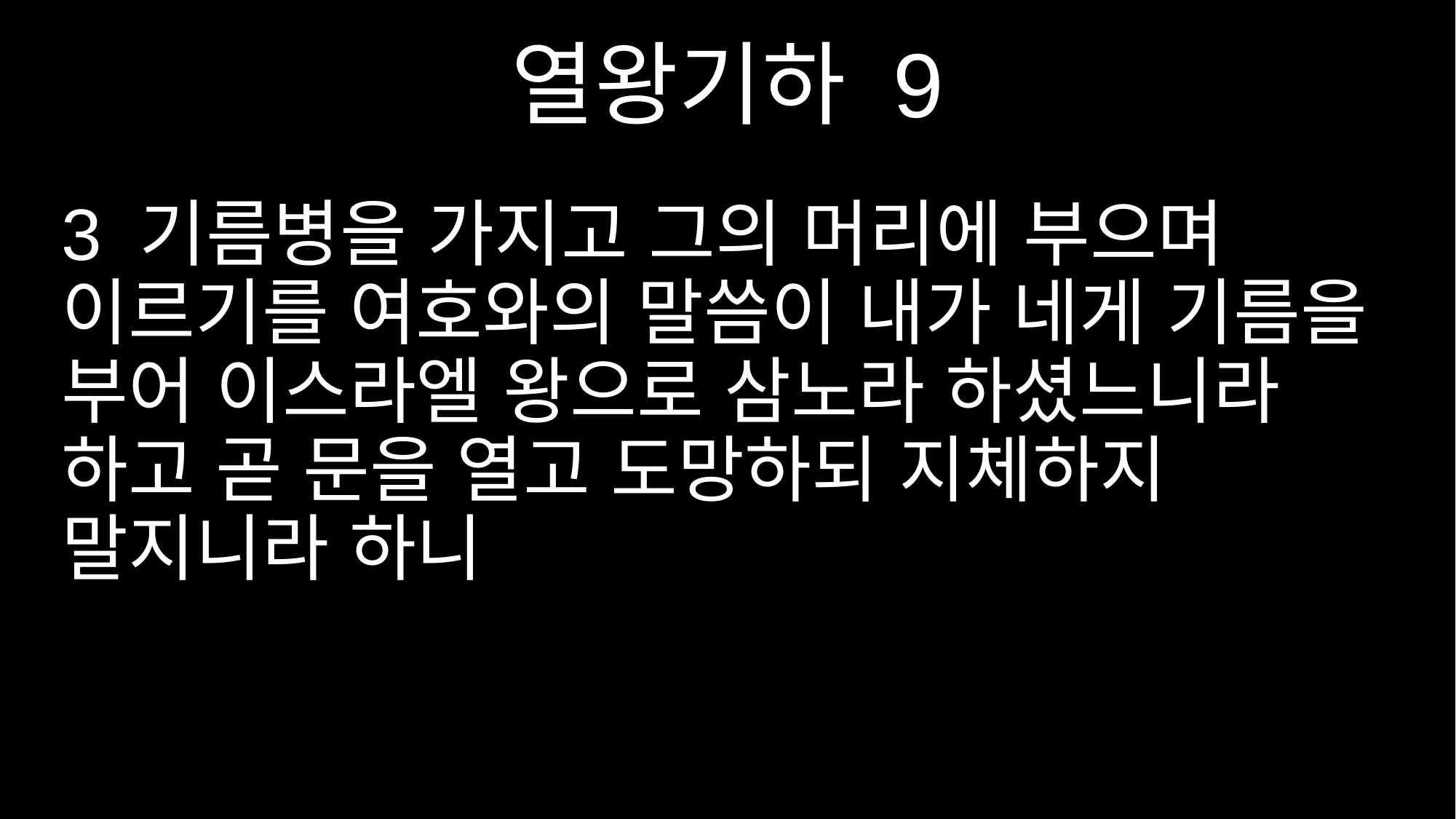

열왕기하 9
3 기름병을 가지고 그의 머리에 부으며 이르기를 여호와의 말씀이 내가 네게 기름을 부어 이스라엘 왕으로 삼노라 하셨느니라 하고 곧 문을 열고 도망하되 지체하지 말지니라 하니